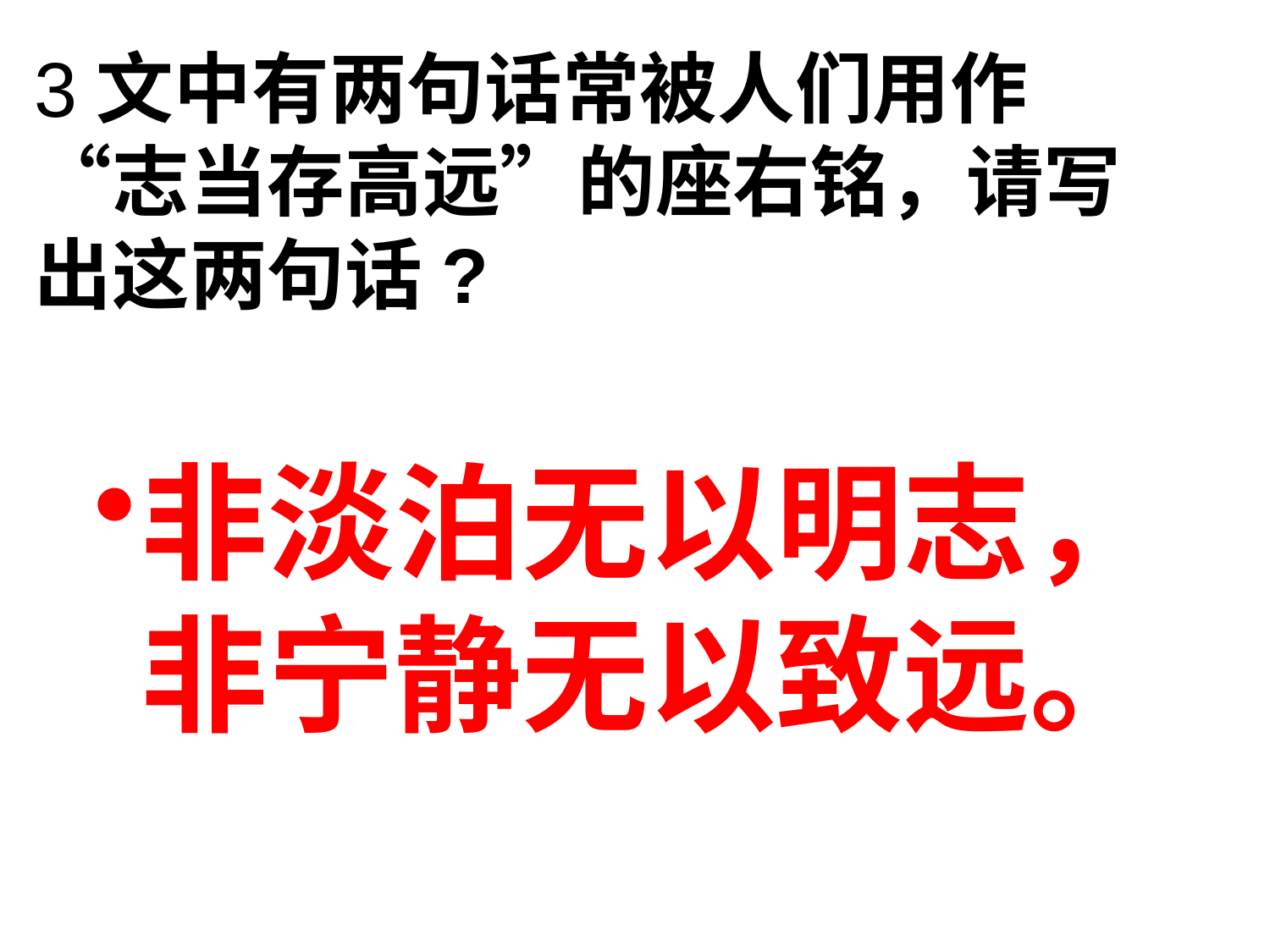

# 3文中有两句话常被人们用作“志当存高远”的座右铭，请写出这两句话?
非淡泊无以明志，非宁静无以致远。